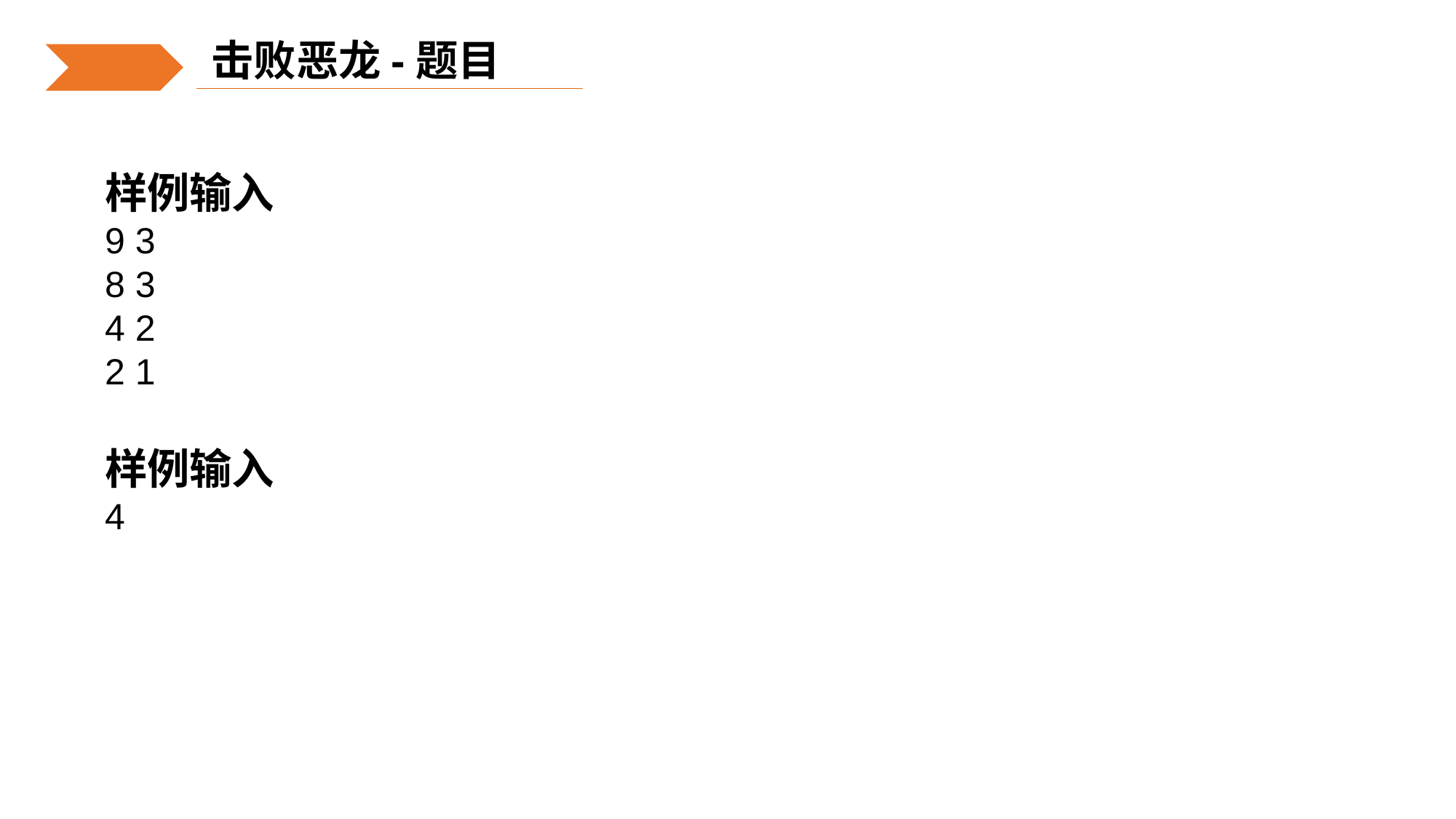

击败恶龙-题目
样例输入
9 3
8 3
4 2
2 1
样例输入
4